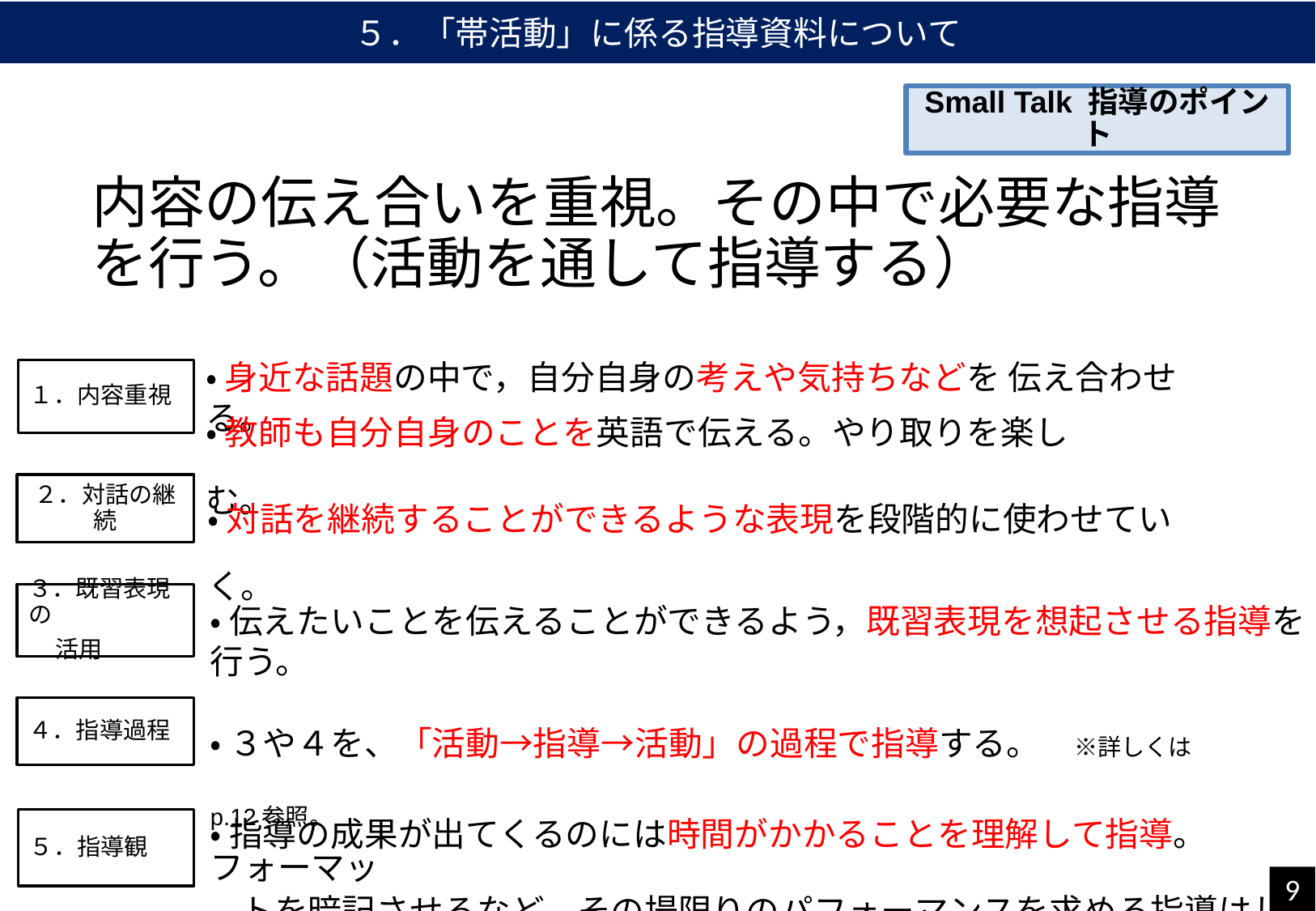

５．「帯活動」に係る指導資料について
Small Talk 指導のポイント
内容の伝え合いを重視。その中で必要な指導を行う。（活動を通して指導する）
・ 身近な話題の中で，自分自身の考えや気持ちなどを 伝え合わせる。
１．内容重視
・ 教師も自分自身のことを英語で伝える。やり取りを楽しむ。
・ 対話を継続することができるような表現を段階的に使わせていく。
２．対話の継続
３．既習表現の
    活用
・ 伝えたいことを伝えることができるよう，既習表現を想起させる指導を行う。
・ ３や４を、「活動→指導→活動」の過程で指導する。　※詳しくはp.12参照。
４．指導過程
５．指導観
・ 指導の成果が出てくるのには時間がかかることを理解して指導。フォーマッ
   トを暗記させるなど、その場限りのパフォーマンスを求める指導はしない。
9